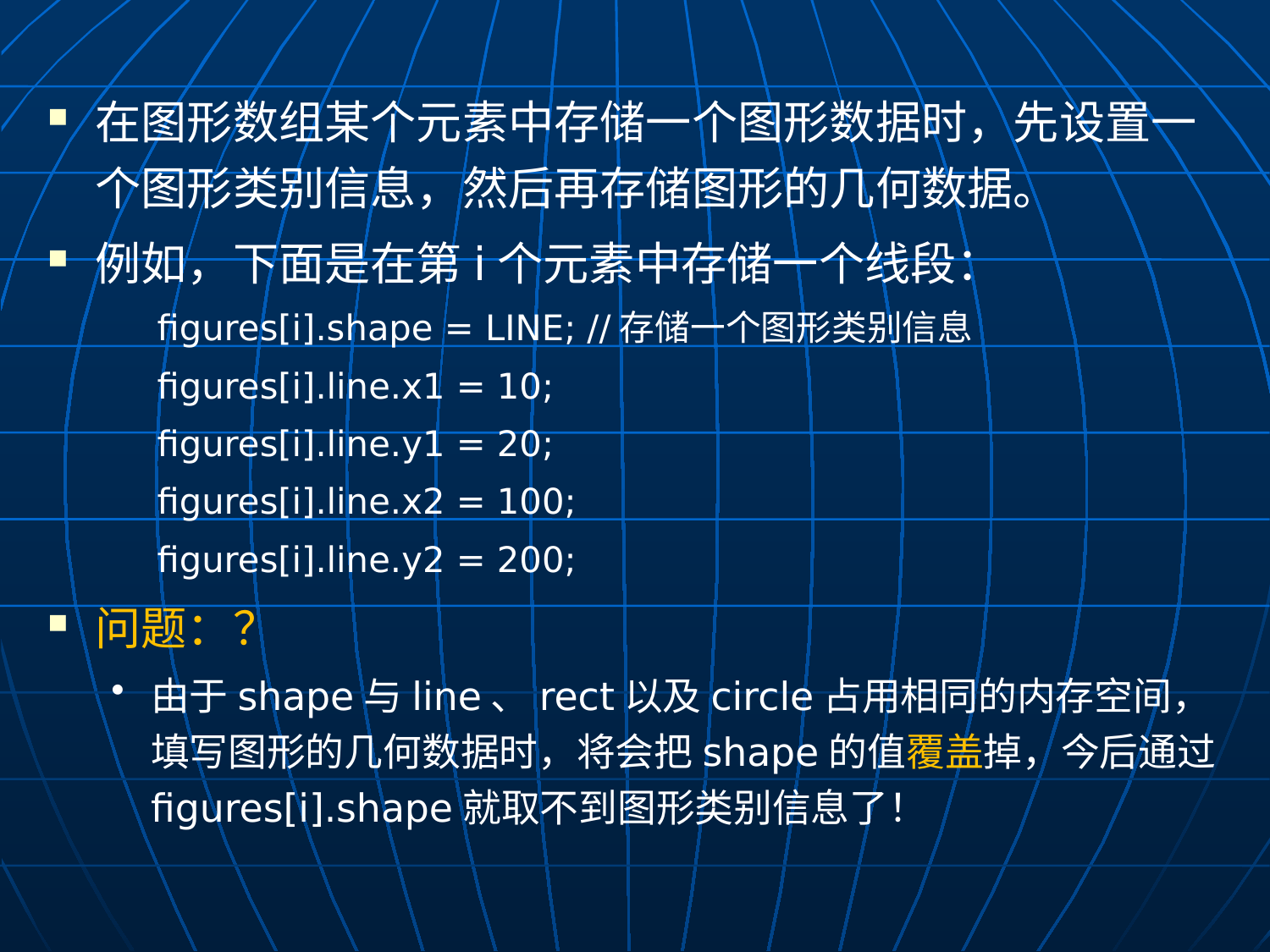

在图形数组某个元素中存储一个图形数据时，先设置一个图形类别信息，然后再存储图形的几何数据。
例如，下面是在第i个元素中存储一个线段：
figures[i].shape = LINE; //存储一个图形类别信息
figures[i].line.x1 = 10;
figures[i].line.y1 = 20;
figures[i].line.x2 = 100;
figures[i].line.y2 = 200;
问题：？
由于shape与line、rect以及circle占用相同的内存空间，填写图形的几何数据时，将会把shape的值覆盖掉，今后通过figures[i].shape就取不到图形类别信息了！